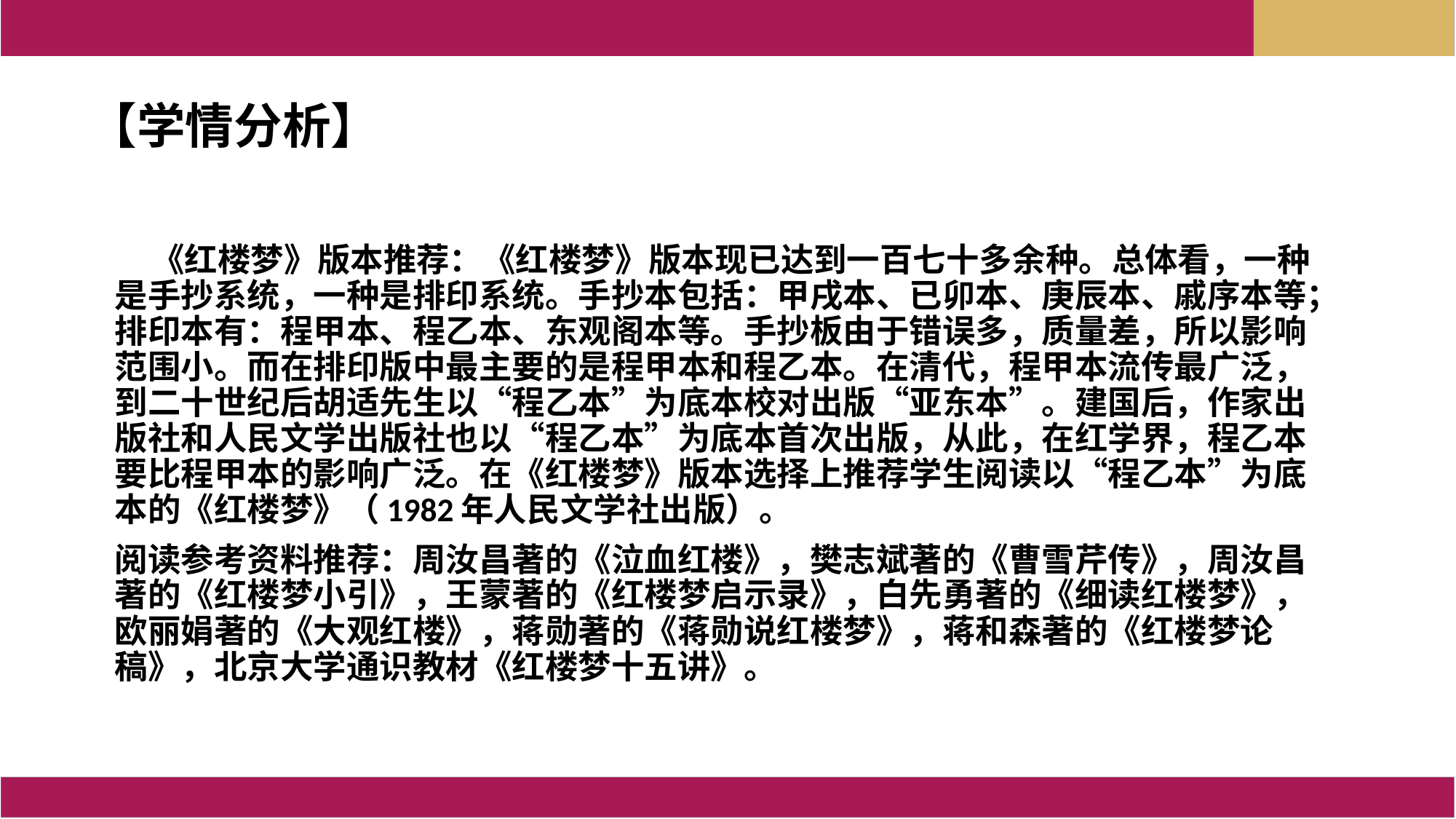

【学情分析】
    《红楼梦》版本推荐：《红楼梦》版本现已达到一百七十多余种。总体看，一种是手抄系统，一种是排印系统。手抄本包括：甲戌本、已卯本、庚辰本、戚序本等；排印本有：程甲本、程乙本、东观阁本等。手抄板由于错误多，质量差，所以影响范围小。而在排印版中最主要的是程甲本和程乙本。在清代，程甲本流传最广泛，到二十世纪后胡适先生以“程乙本”为底本校对出版“亚东本”。建国后，作家出版社和人民文学出版社也以“程乙本”为底本首次出版，从此，在红学界，程乙本要比程甲本的影响广泛。在《红楼梦》版本选择上推荐学生阅读以“程乙本”为底本的《红楼梦》（1982年人民文学社出版）。
阅读参考资料推荐：周汝昌著的《泣血红楼》，樊志斌著的《曹雪芹传》，周汝昌著的《红楼梦小引》，王蒙著的《红楼梦启示录》，白先勇著的《细读红楼梦》，欧丽娟著的《大观红楼》，蒋勋著的《蒋勋说红楼梦》，蒋和森著的《红楼梦论稿》，北京大学通识教材《红楼梦十五讲》。